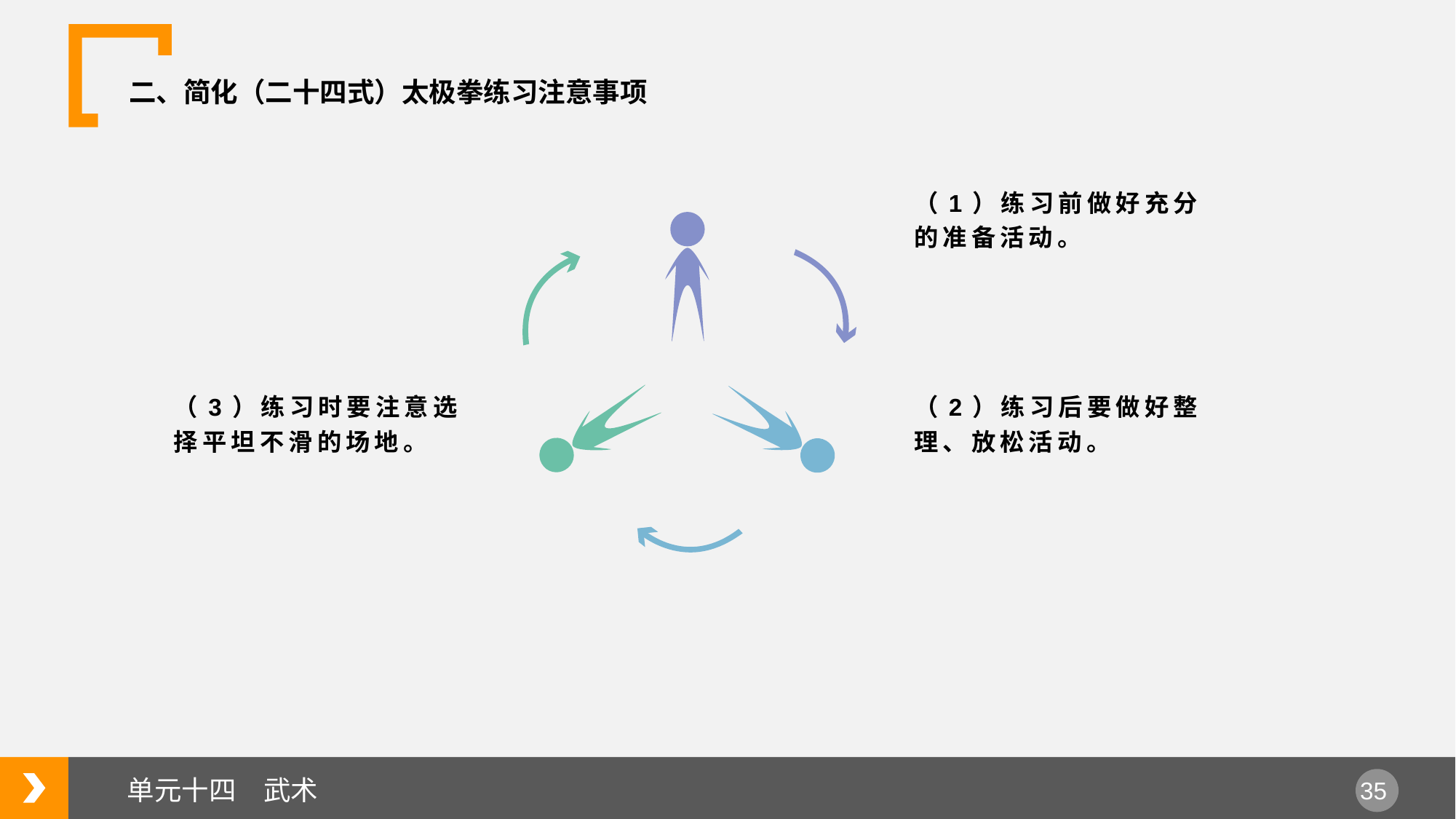

二、简化（二十四式）太极拳练习注意事项
（1）练习前做好充分的准备活动。

（3）练习时要注意选择平坦不滑的场地。
（2）练习后要做好整理、放松活动。

单元十四　武术